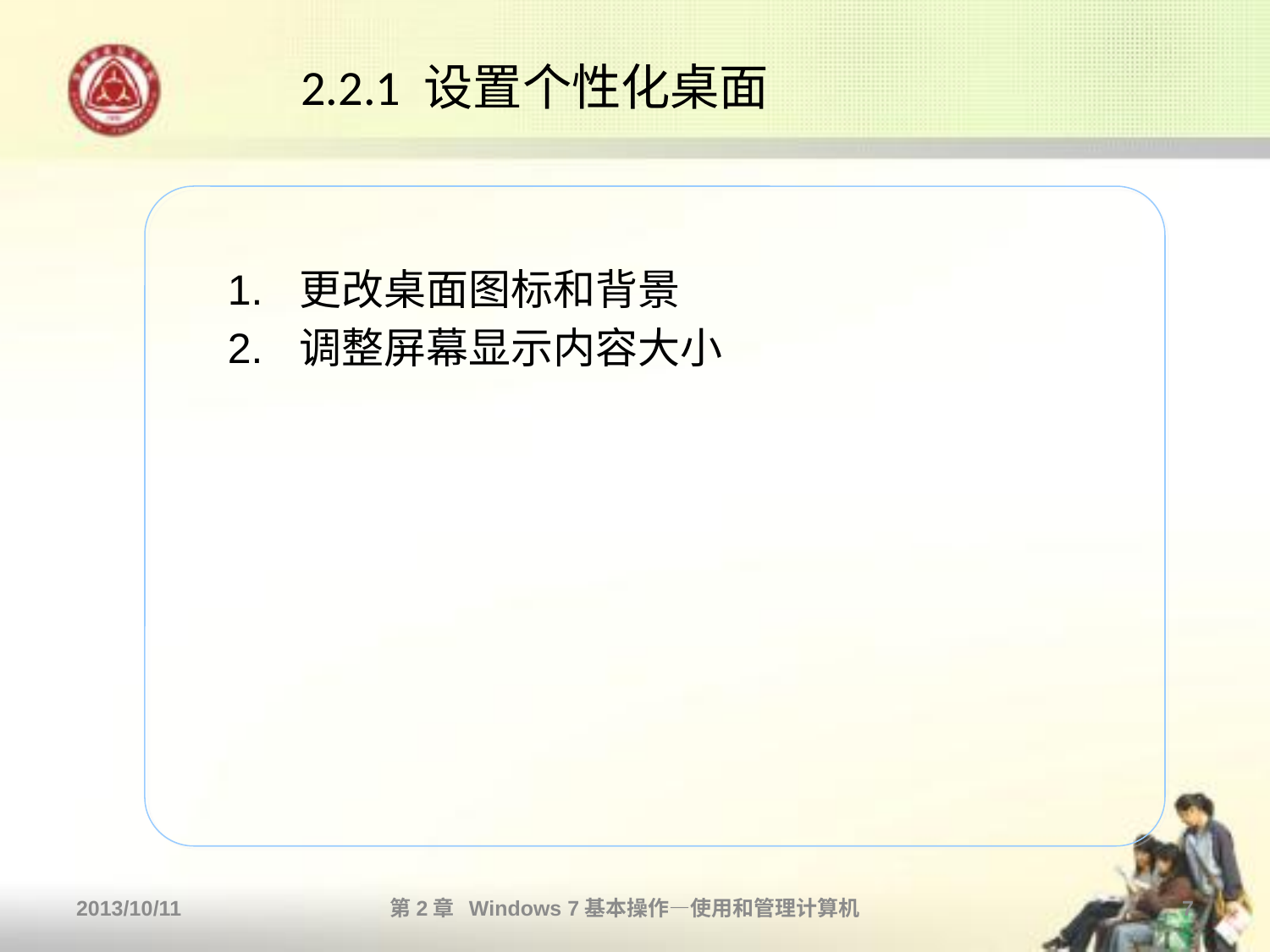

# 2.2.1 设置个性化桌面

更改桌面图标和背景
调整屏幕显示内容大小
2013/10/11
第2章  Windows 7基本操作—使用和管理计算机
7